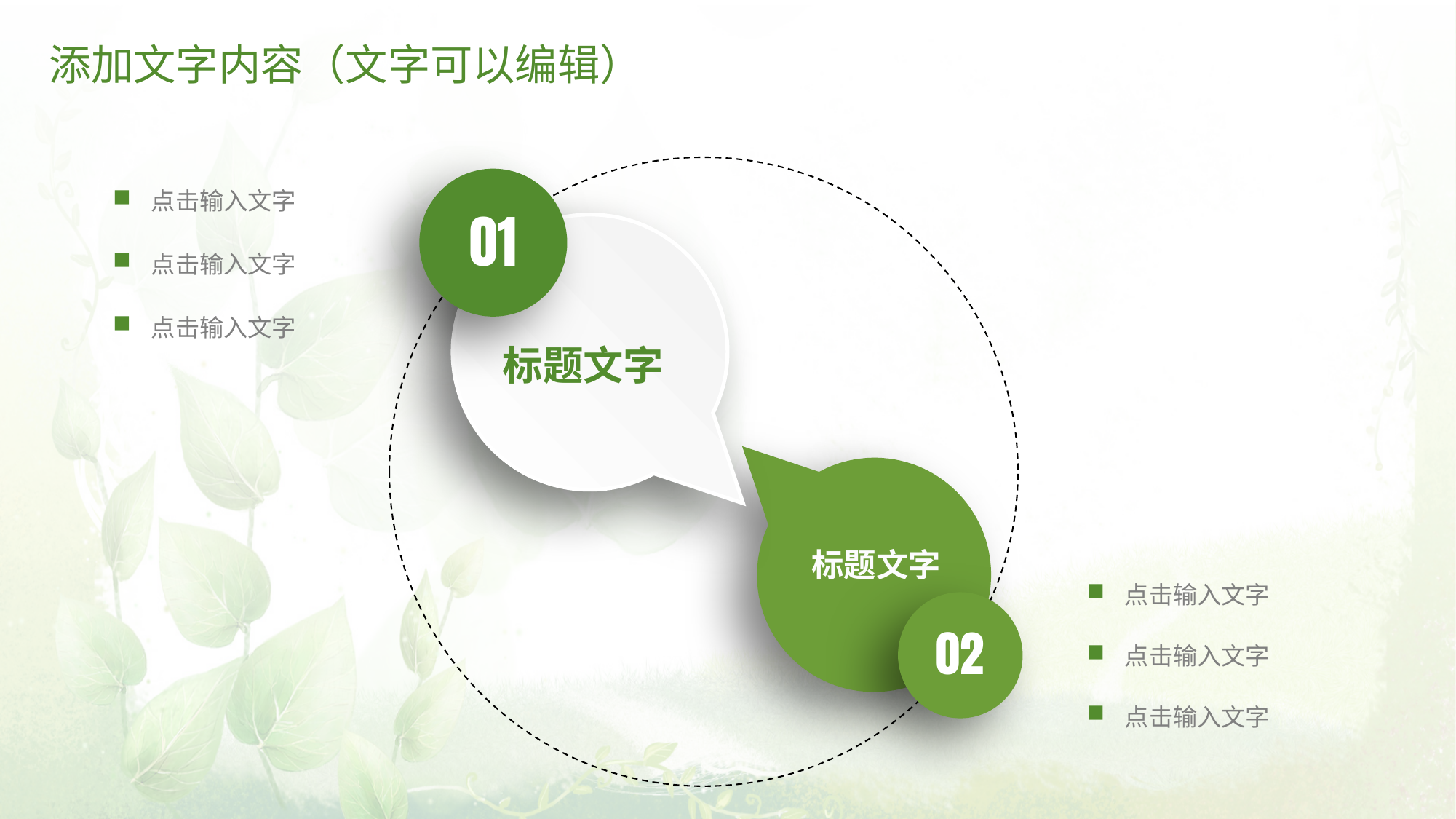

# 添加文字内容（文字可以编辑）

01
点击输入文字

点击输入文字
点击输入文字
标题文字

标题文字
点击输入文字

02
点击输入文字
点击输入文字